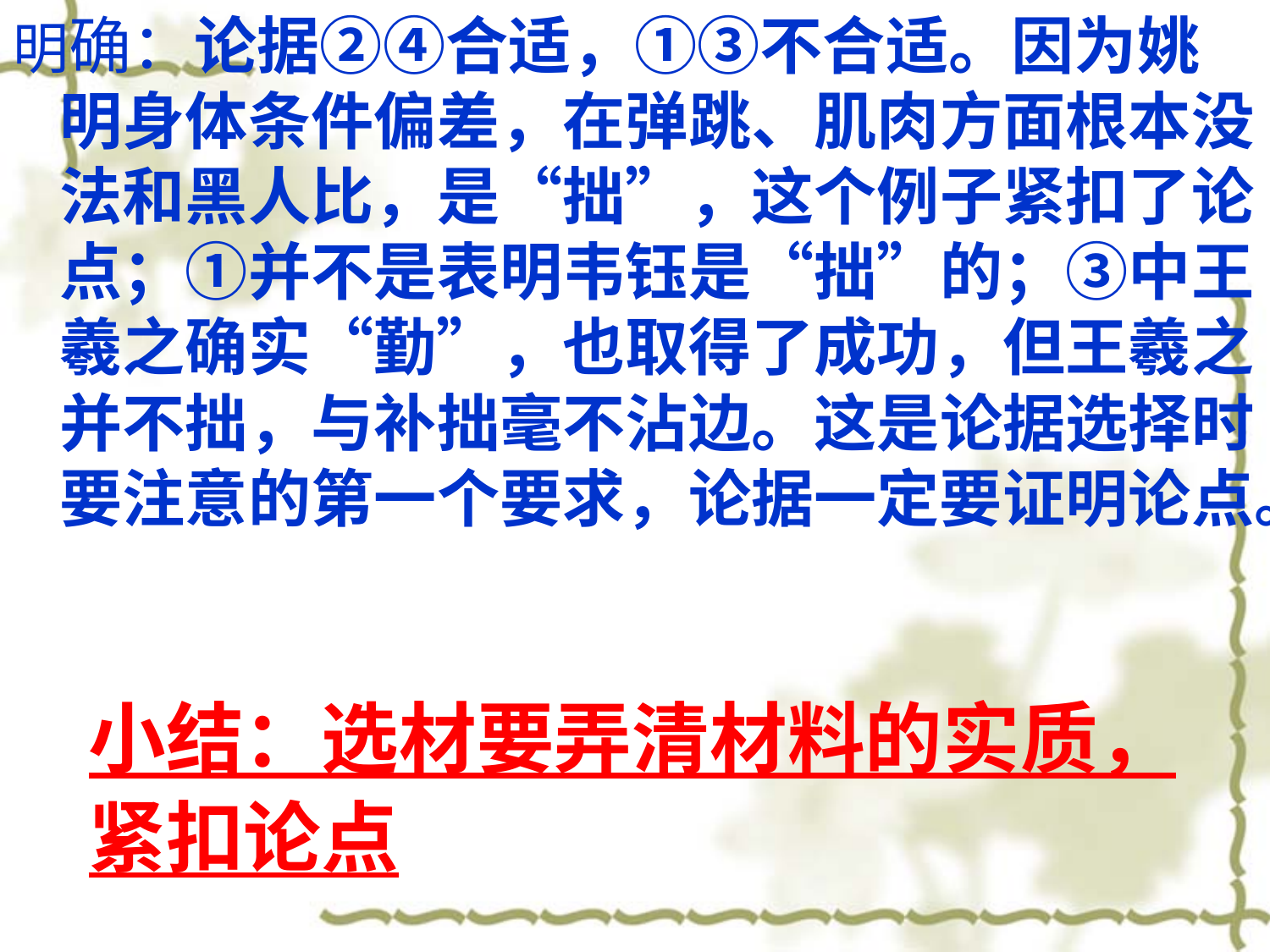

明确：论据②④合适，①③不合适。因为姚明身体条件偏差，在弹跳、肌肉方面根本没法和黑人比，是“拙”，这个例子紧扣了论点；①并不是表明韦钰是“拙”的；③中王羲之确实“勤”，也取得了成功，但王羲之并不拙，与补拙毫不沾边。这是论据选择时要注意的第一个要求，论据一定要证明论点。

小结：选材要弄清材料的实质，
紧扣论点